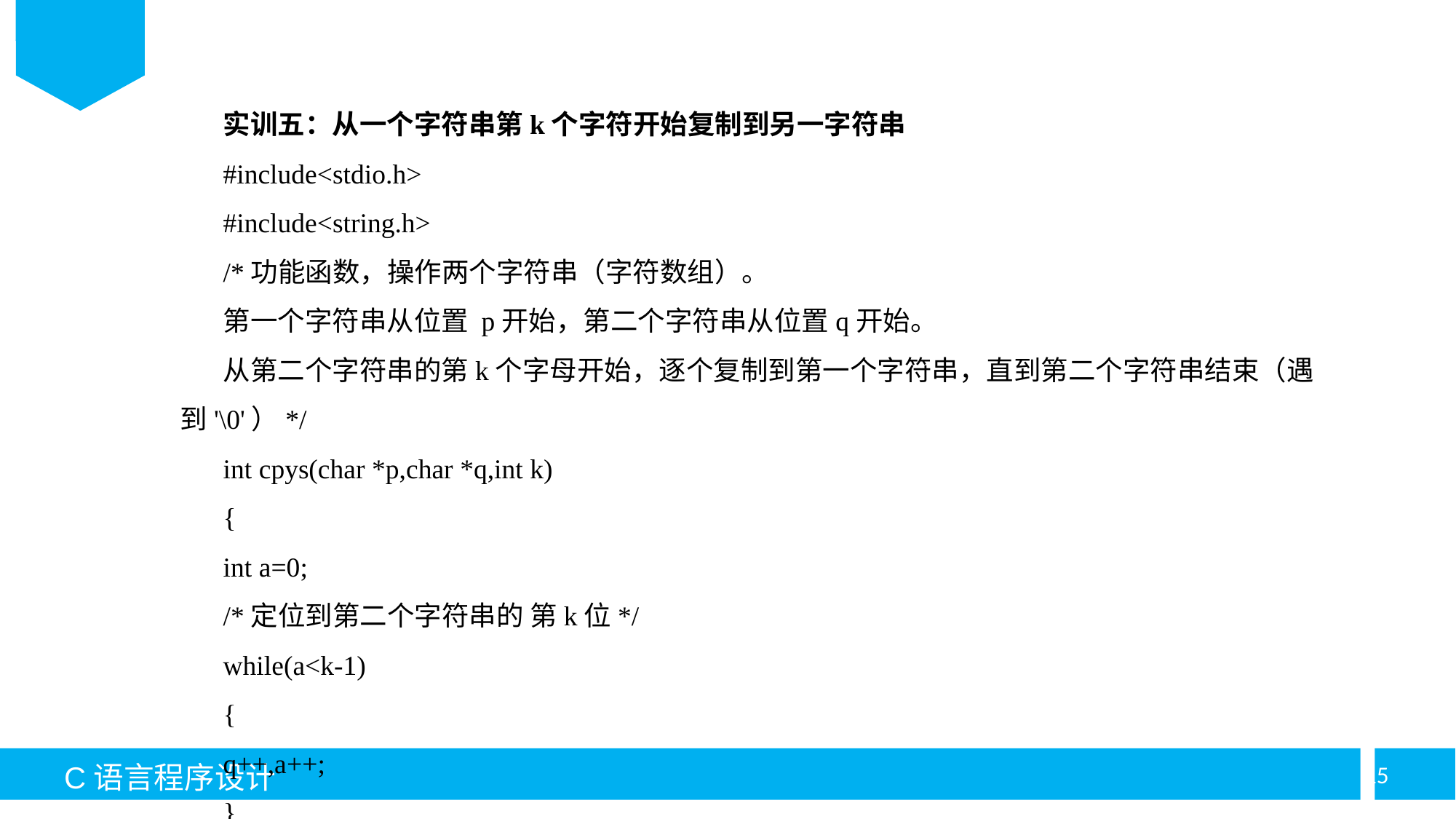

实训五：从一个字符串第k个字符开始复制到另一字符串
#include<stdio.h>
#include<string.h>
/*功能函数，操作两个字符串（字符数组）。
第一个字符串从位置 p开始，第二个字符串从位置q开始。
从第二个字符串的第k个字母开始，逐个复制到第一个字符串，直到第二个字符串结束（遇到'\0'）*/
int cpys(char *p,char *q,int k)
{
int a=0;
/*定位到第二个字符串的 第k位*/
while(a<k-1)
{
q++,a++;
}